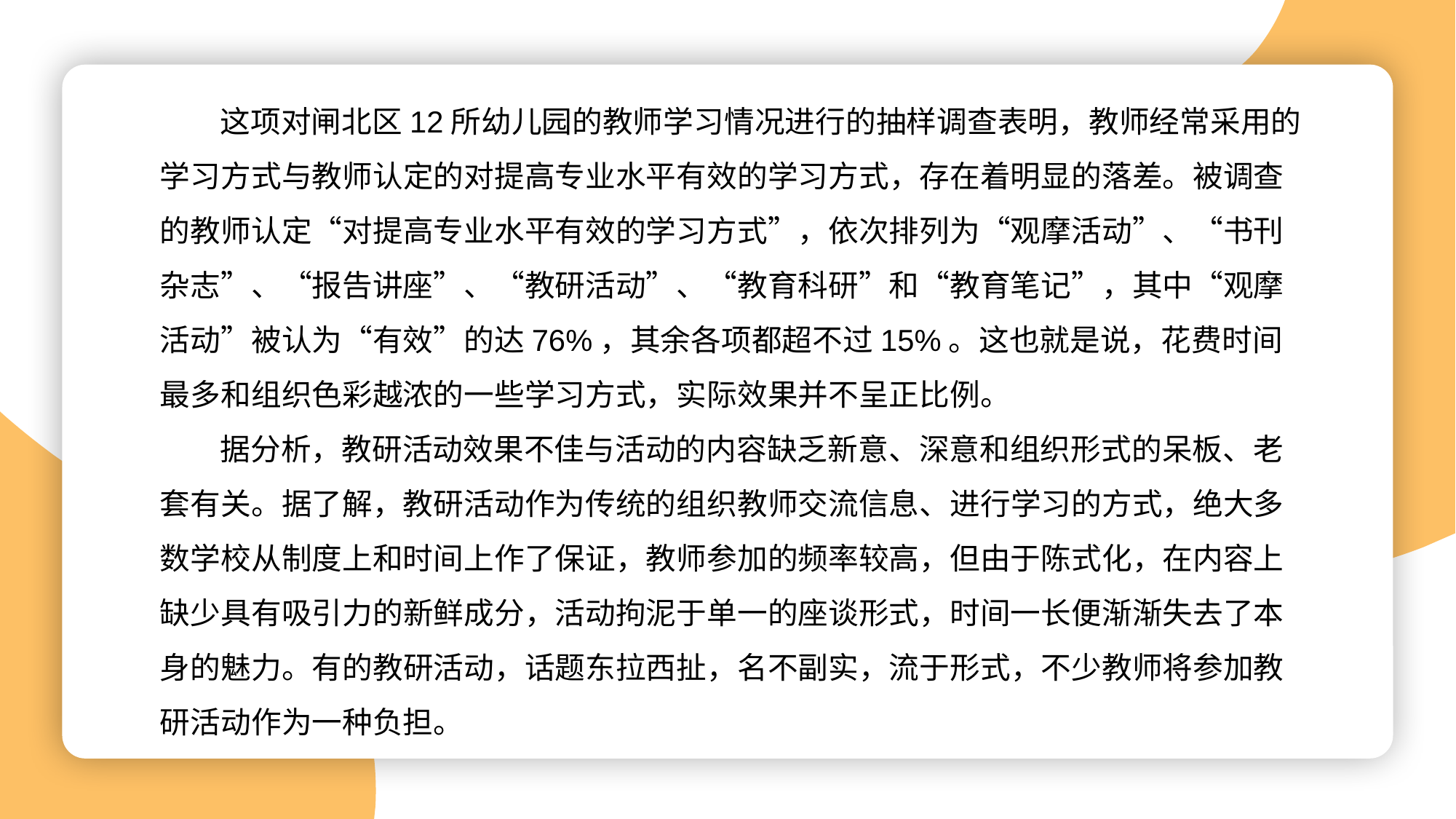

这项对闸北区12所幼儿园的教师学习情况进行的抽样调查表明，教师经常采用的学习方式与教师认定的对提高专业水平有效的学习方式，存在着明显的落差。被调查的教师认定“对提高专业水平有效的学习方式”，依次排列为“观摩活动”、“书刊杂志”、“报告讲座”、“教研活动”、“教育科研”和“教育笔记”，其中“观摩活动”被认为“有效”的达76%，其余各项都超不过15%。这也就是说，花费时间最多和组织色彩越浓的一些学习方式，实际效果并不呈正比例。
据分析，教研活动效果不佳与活动的内容缺乏新意、深意和组织形式的呆板、老套有关。据了解，教研活动作为传统的组织教师交流信息、进行学习的方式，绝大多数学校从制度上和时间上作了保证，教师参加的频率较高，但由于陈式化，在内容上缺少具有吸引力的新鲜成分，活动拘泥于单一的座谈形式，时间一长便渐渐失去了本身的魅力。有的教研活动，话题东拉西扯，名不副实，流于形式，不少教师将参加教研活动作为一种负担。